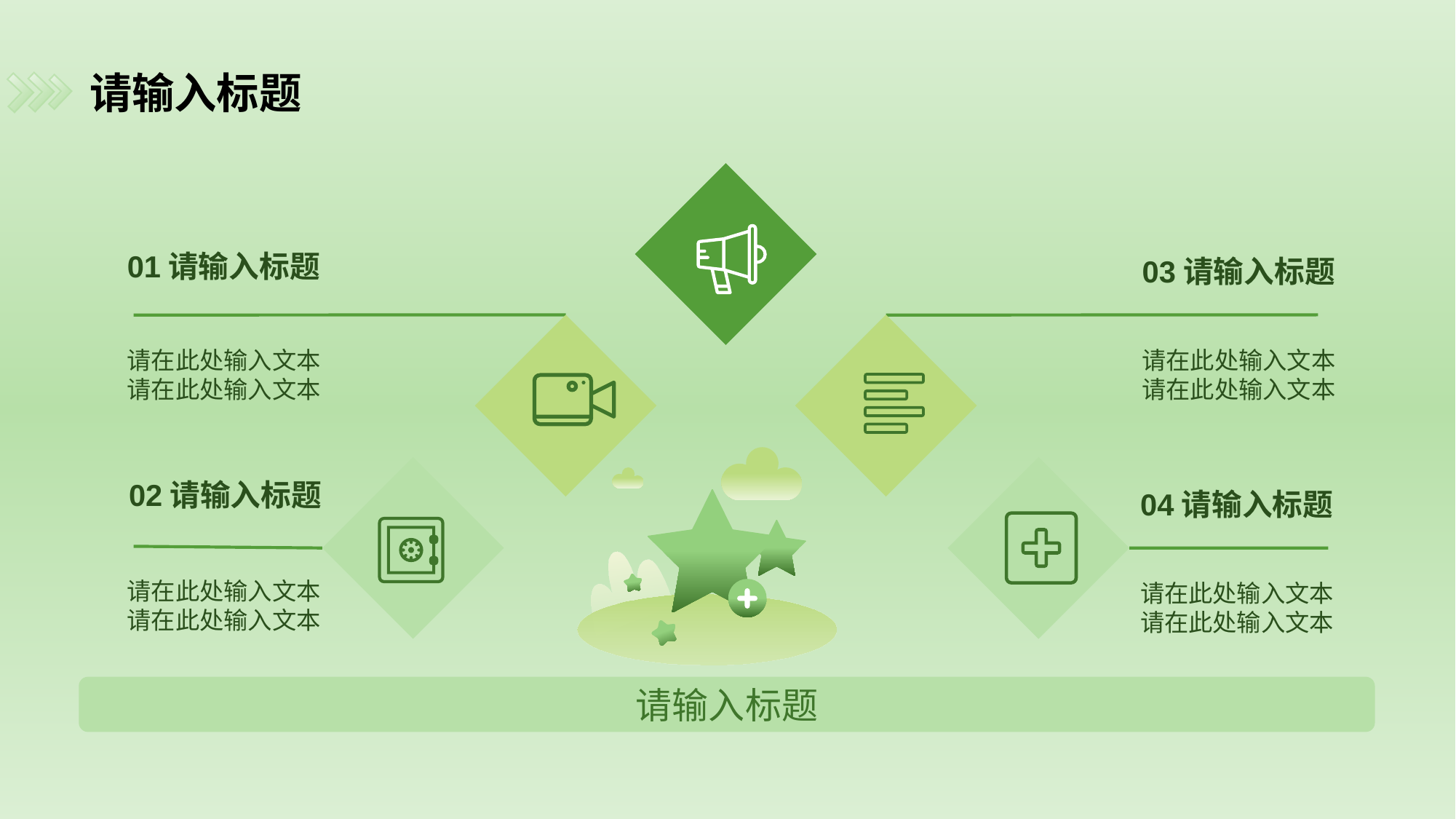

# 请输入标题

01请输入标题
03请输入标题
请在此处输入文本
请在此处输入文本
请在此处输入文本
请在此处输入文本

02请输入标题
04请输入标题
请在此处输入文本
请在此处输入文本
请在此处输入文本
请在此处输入文本
请输入标题